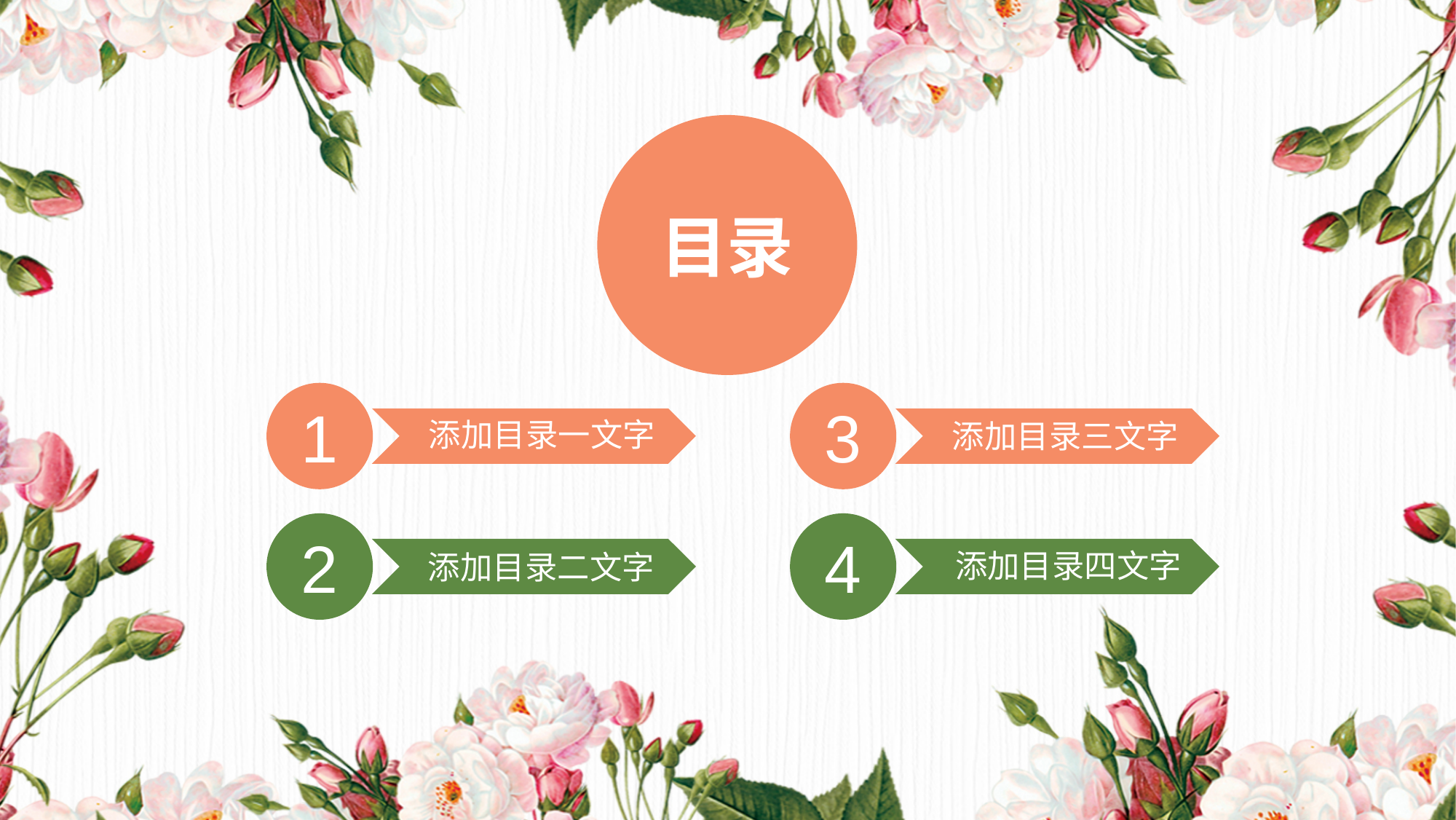

目录
1
3

添加目录一文字

添加目录三文字
2
4

添加目录二文字

添加目录四文字